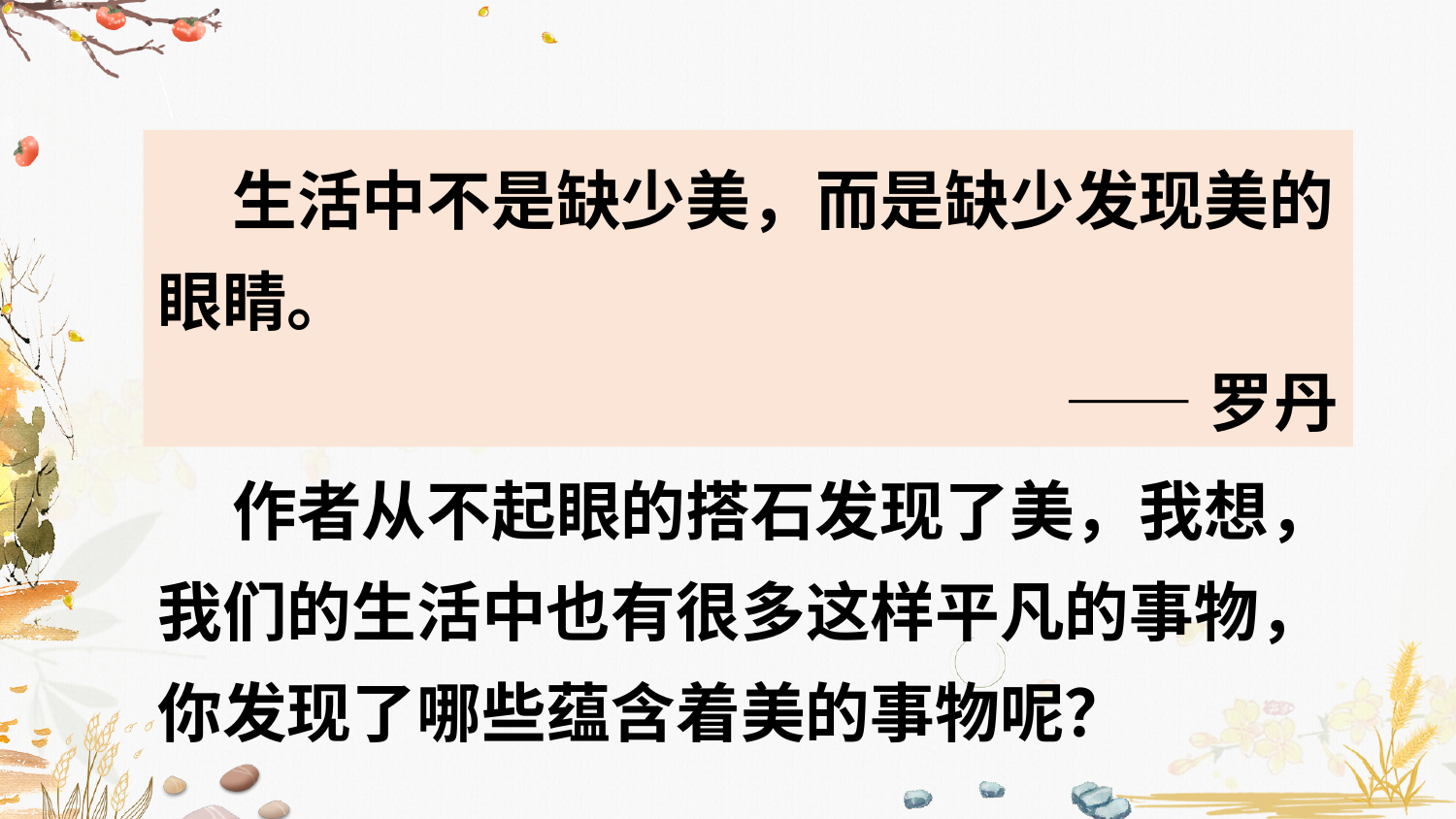

生活中不是缺少美，而是缺少发现美的眼睛。
——罗丹
    作者从不起眼的搭石发现了美，我想，我们的生活中也有很多这样平凡的事物，你发现了哪些蕴含着美的事物呢？